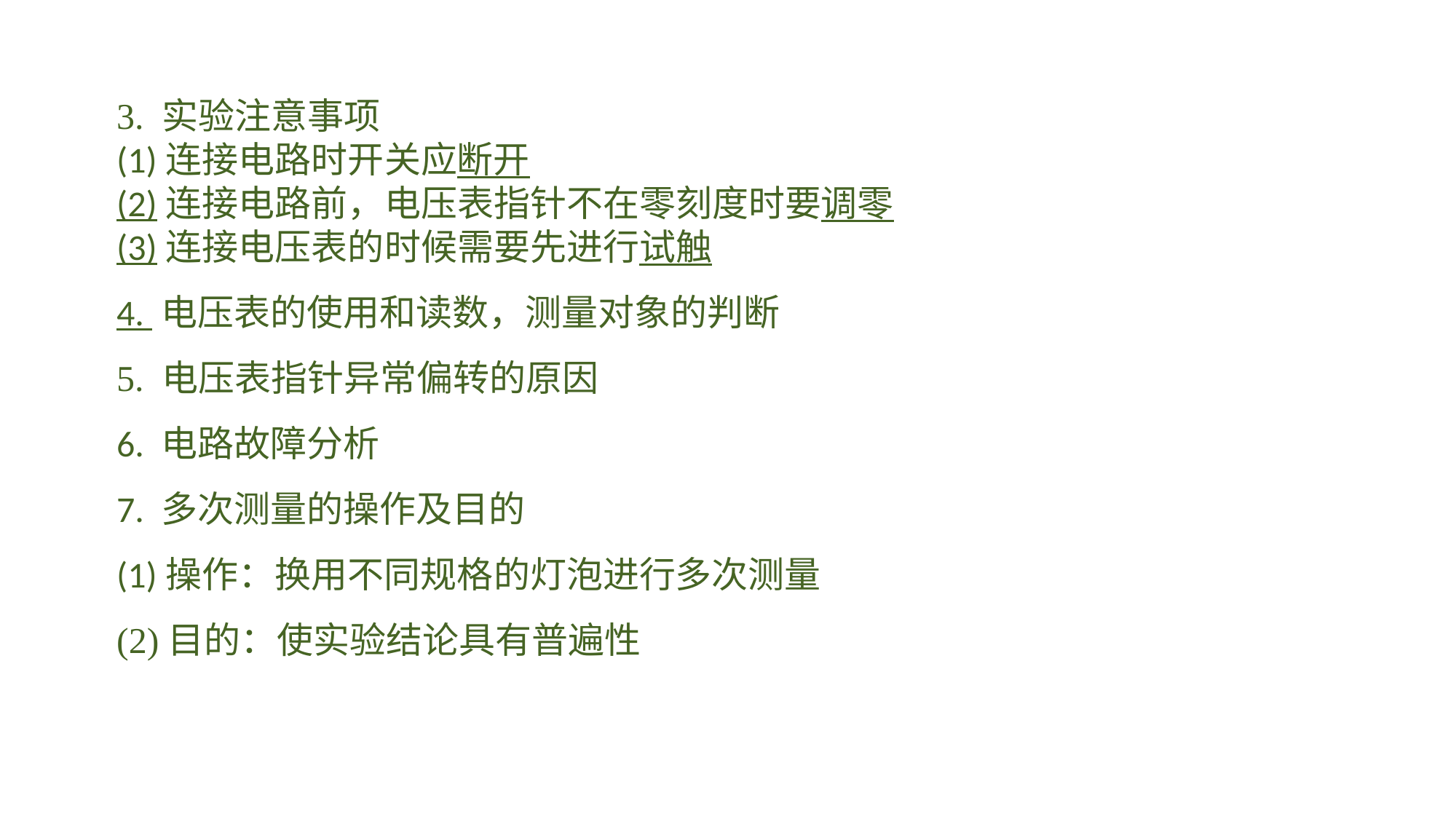

3. 实验注意事项(1)连接电路时开关应断开(2)连接电路前，电压表指针不在零刻度时要调零(3)连接电压表的时候需要先进行试触4. 电压表的使用和读数，测量对象的判断
5. 电压表指针异常偏转的原因6. 电路故障分析7. 多次测量的操作及目的(1)操作：换用不同规格的灯泡进行多次测量(2)目的：使实验结论具有普遍性